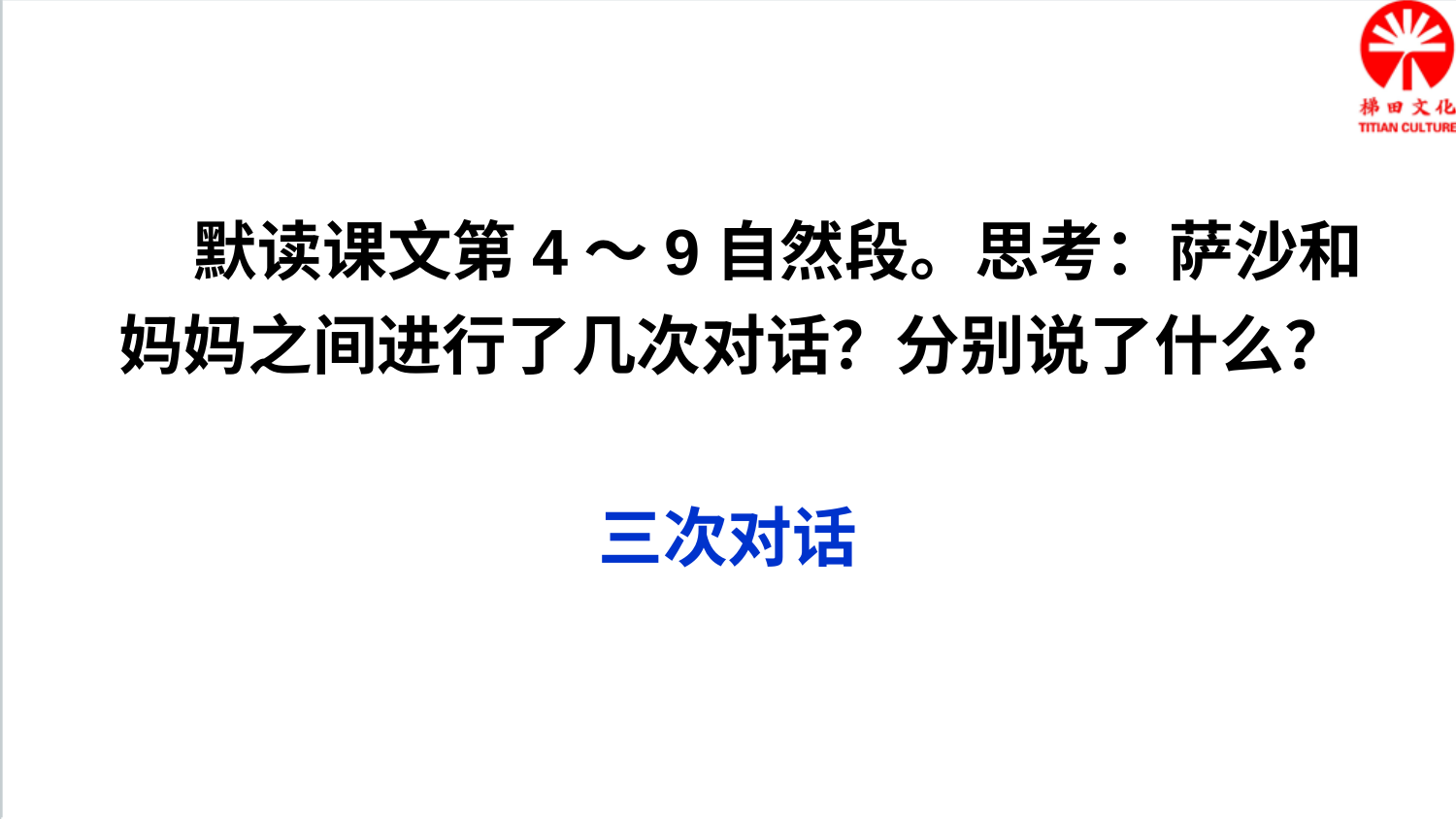

默读课文第4～9自然段。思考：萨沙和妈妈之间进行了几次对话？分别说了什么？
三次对话